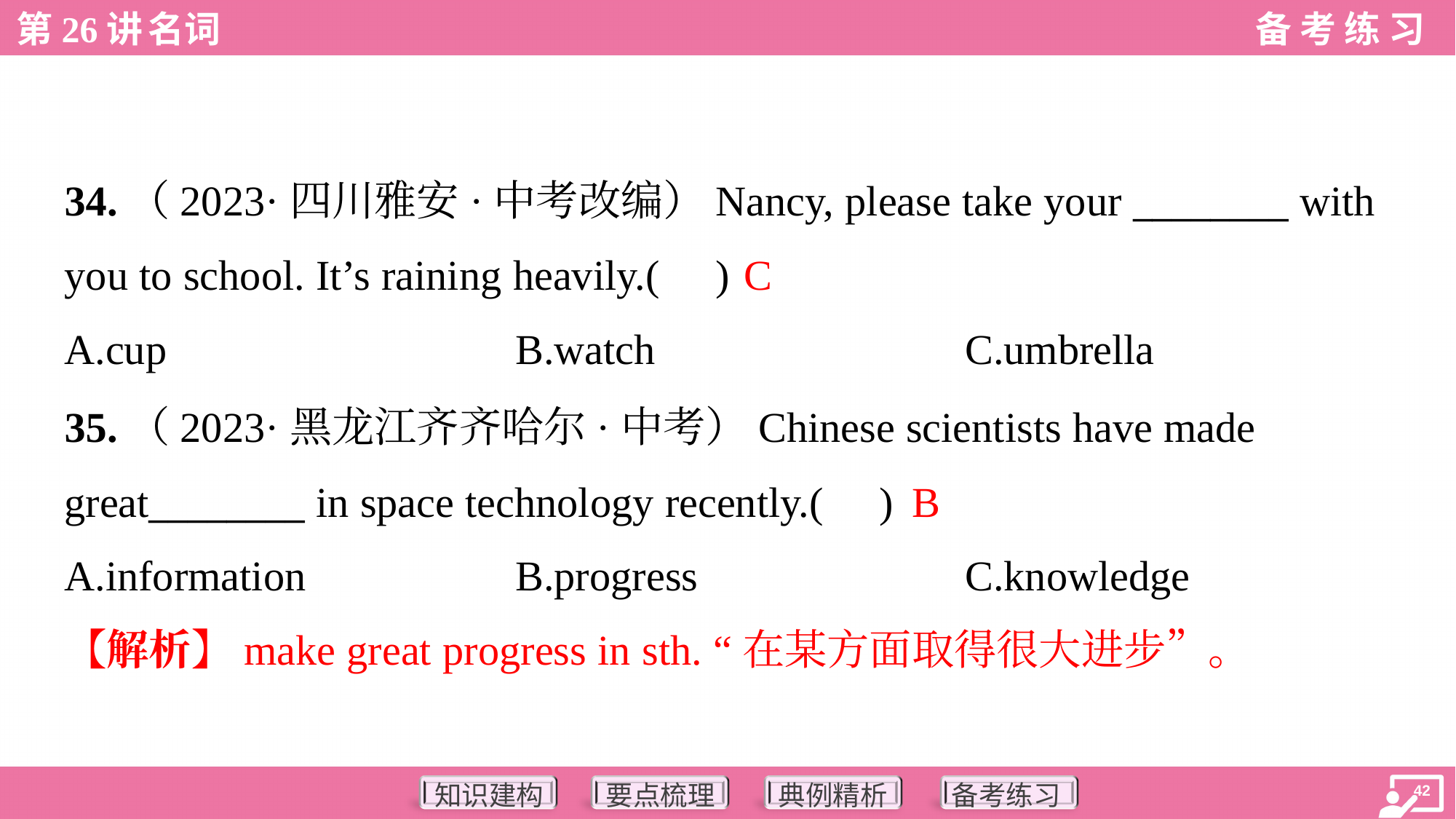

34.（2023·四川雅安·中考改编）Nancy, please take your ________ with
you to school. It’s raining heavily.(     )
C
A.cup	B.watch	C.umbrella
35.（2023·黑龙江齐齐哈尔·中考）Chinese scientists have made
great________ in space technology recently.(     )
B
A.information	B.progress	C.knowledge
【解析】make great progress in sth. “在某方面取得很大进步”。